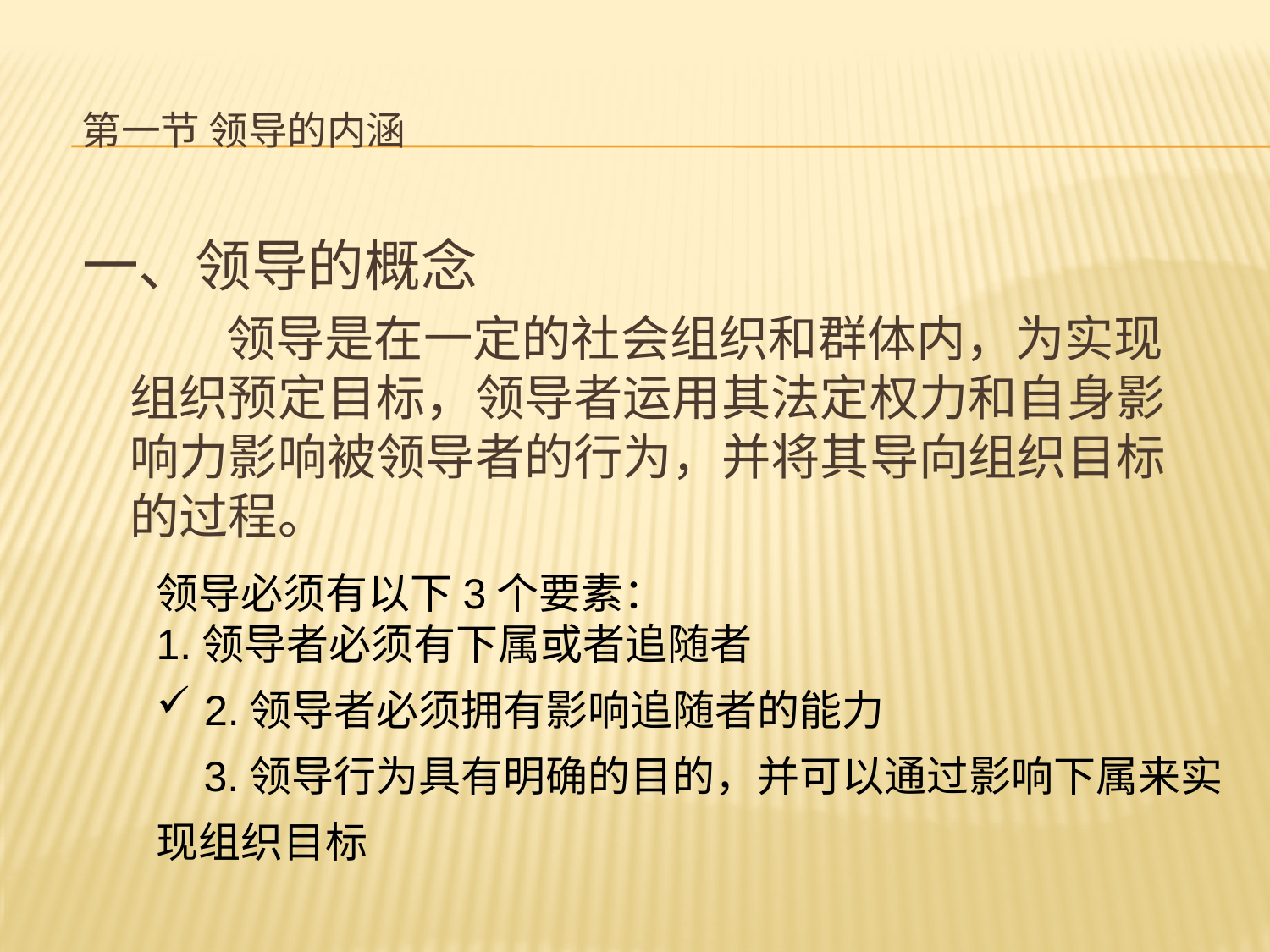

# 第一节 领导的内涵
一、领导的概念
            领导是在一定的社会组织和群体内，为实现组织预定目标，领导者运用其法定权力和自身影响力影响被领导者的行为，并将其导向组织目标的过程。

领导必须有以下3个要素：1.领导者必须有下属或者追随者2.领导者必须拥有影响追随者的能力
    3.领导行为具有明确的目的，并可以通过影响下属来实现组织目标